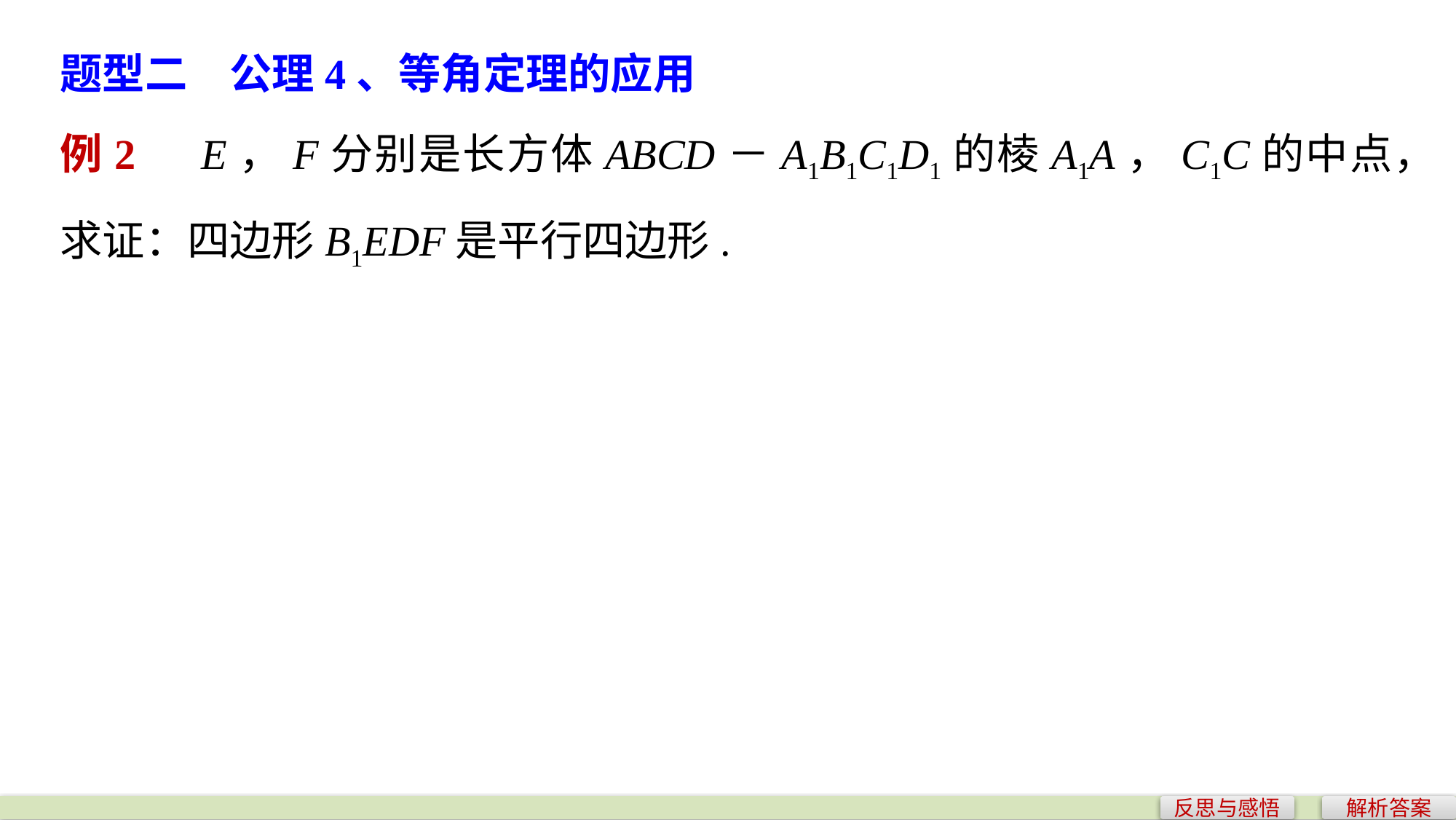

题型二　公理4、等角定理的应用
例2　E，F分别是长方体ABCD－A1B1C1D1的棱A1A，C1C的中点，求证：四边形B1EDF是平行四边形.
反思与感悟
解析答案